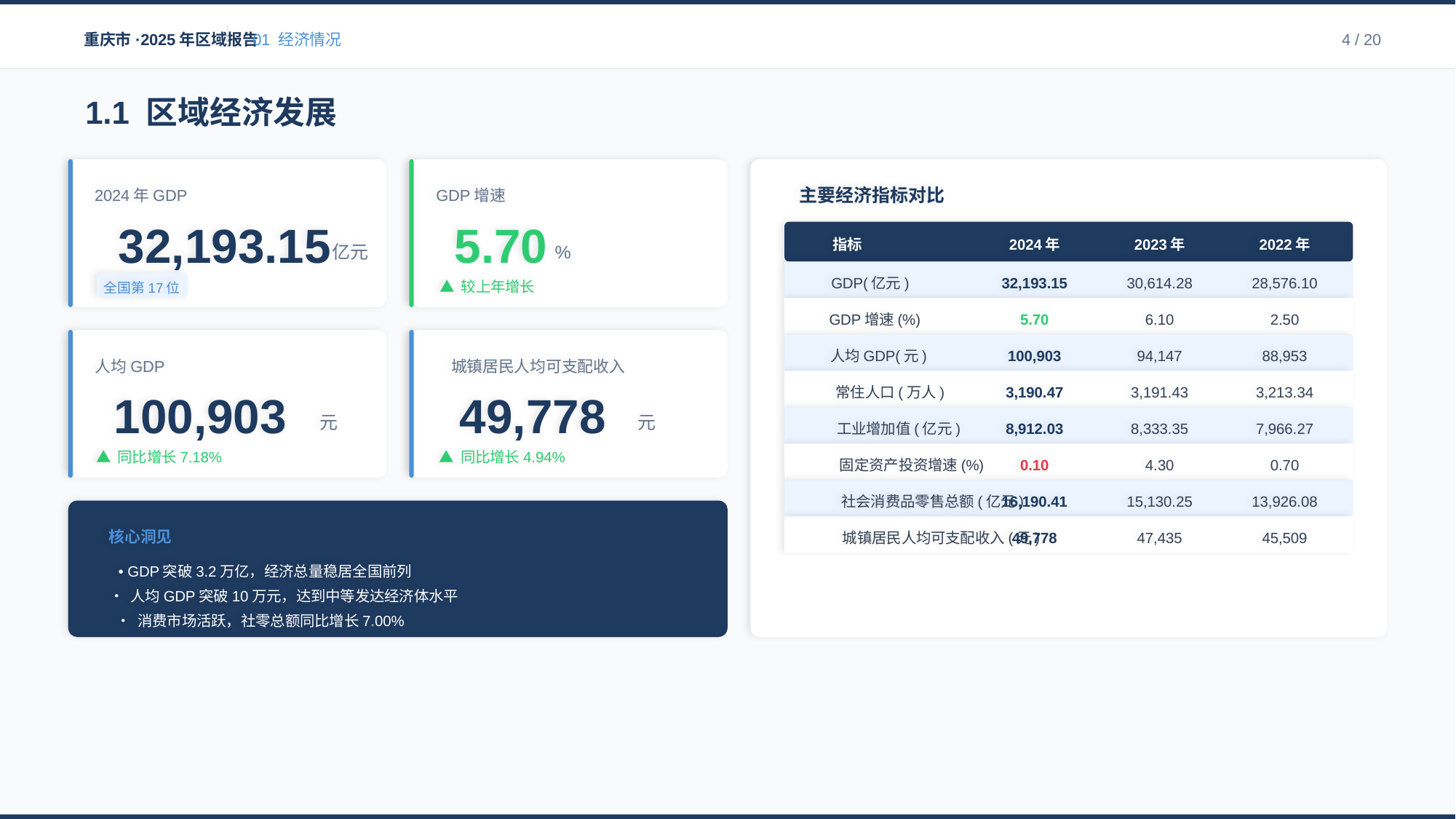

重庆市·2025年区域报告
01 经济情况
4 / 20

1.1 区域经济发展

2024年GDP
32,193.15
亿元

全国第17位

GDP增速
5.70
%
▲ 较上年增长

主要经济指标对比

指标
2024年
2023年
2022年

GDP(亿元)
32,193.15
30,614.28
28,576.10

GDP增速(%)
5.70
6.10
2.50

人均GDP(元)
100,903
94,147
88,953

常住人口(万人)
3,190.47
3,191.43
3,213.34

工业增加值(亿元)
8,912.03
8,333.35
7,966.27

固定资产投资增速(%)
0.10
4.30
0.70

社会消费品零售总额(亿元)
16,190.41
15,130.25
13,926.08

城镇居民人均可支配收入(元)
49,778
47,435
45,509

人均GDP
100,903
元
▲ 同比增长7.18%

城镇居民人均可支配收入
49,778
元
▲ 同比增长4.94%

核心洞见
• GDP突破3.2万亿，经济总量稳居全国前列
• 人均GDP突破10万元，达到中等发达经济体水平
• 消费市场活跃，社零总额同比增长7.00%